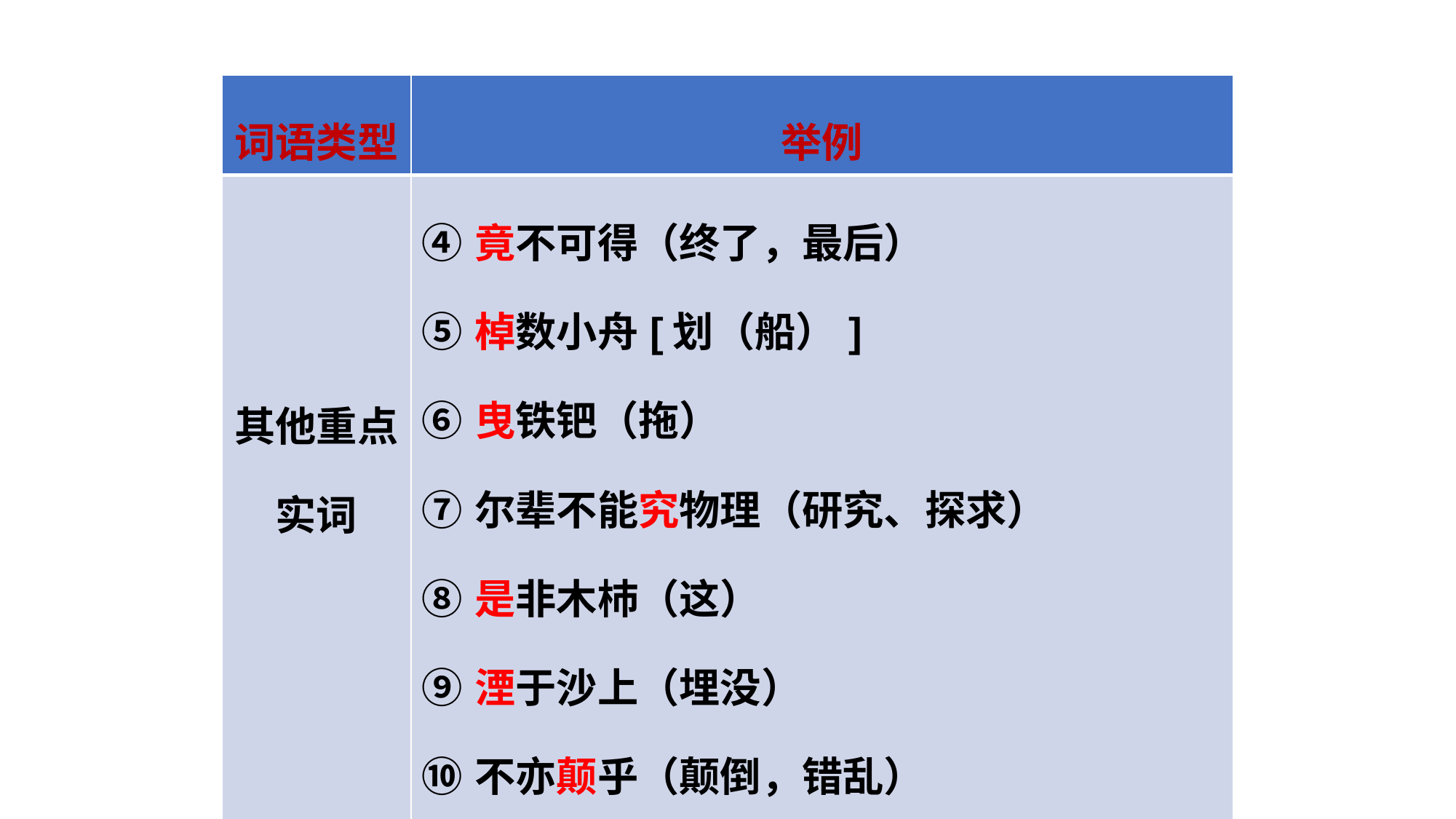

| 词语类型 | 举例 |
| --- | --- |
| 其他重点实词 | ④竟不可得（终了，最后） ⑤棹数小舟[划（船）] ⑥曳铁钯（拖） ⑦尔辈不能究物理（研究、探求） ⑧是非木杮（这） ⑨湮于沙上（埋没） ⑩不亦颠乎（颠倒，错乱） ⑪众服为确论（服：信服。确论：正确的言论） |